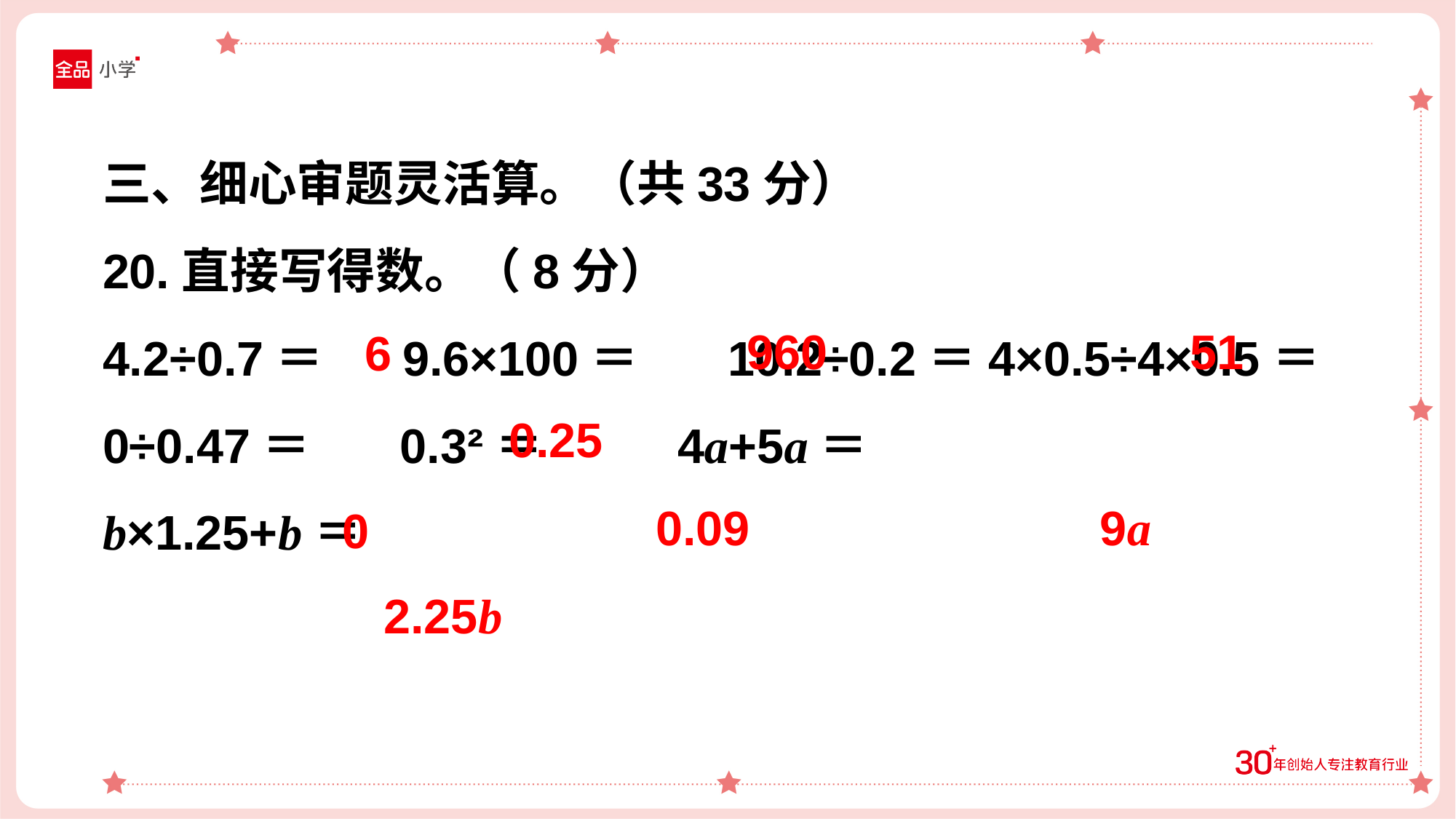

三、细心审题灵活算。（共33分）
20.直接写得数。（8分）
4.2÷0.7＝      9.6×100＝       10.2÷0.2＝4×0.5÷4×0.5＝
0÷0.47＝       0.3²＝           4a+5a＝
b×1.25+b＝
960
51
6
0.25
0.09
9a
0
2.25b